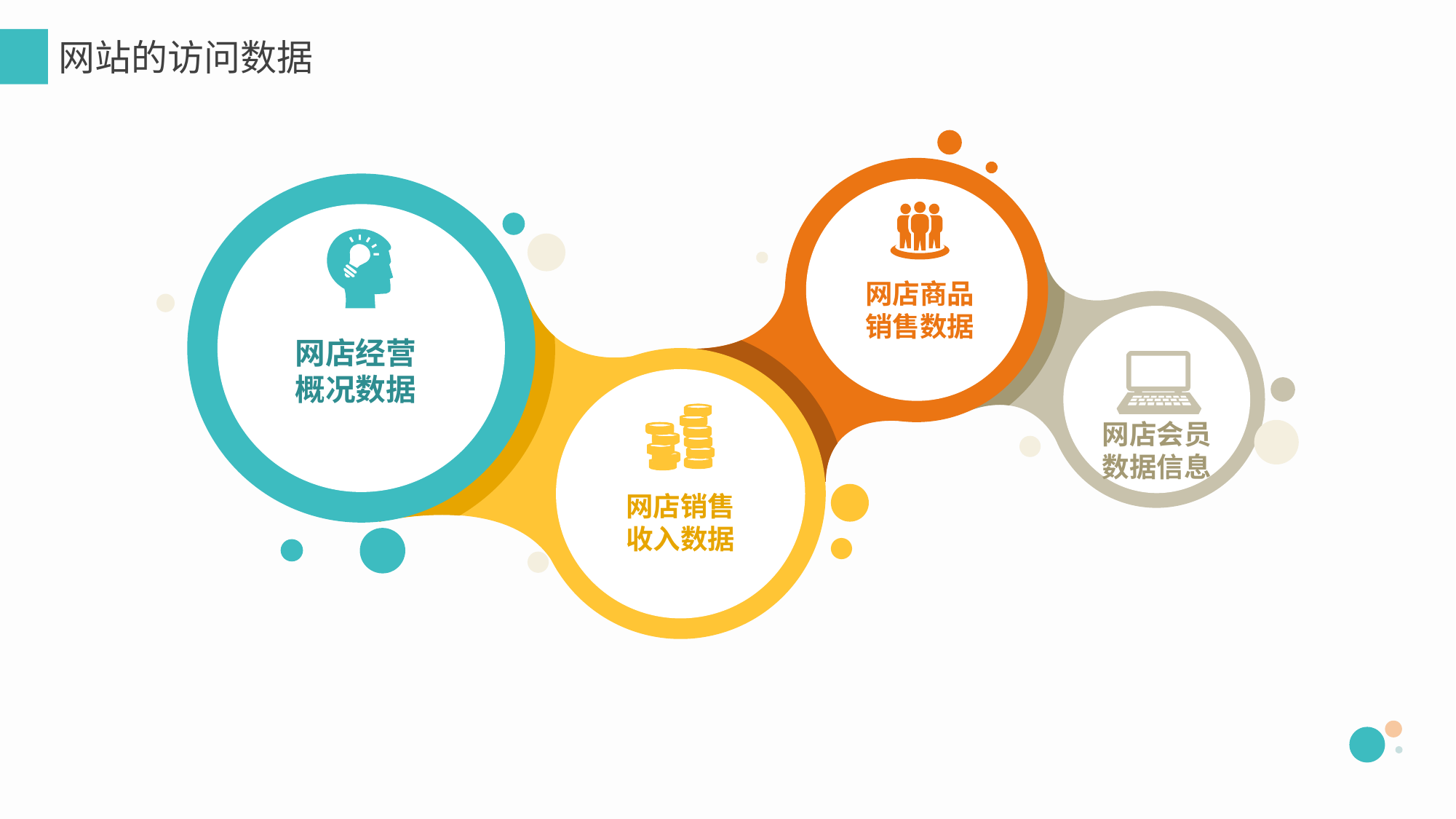

网站的访问数据

网店经营概况数据
网店商品销售数据

网店会员数据信息

网店销售收入数据

15